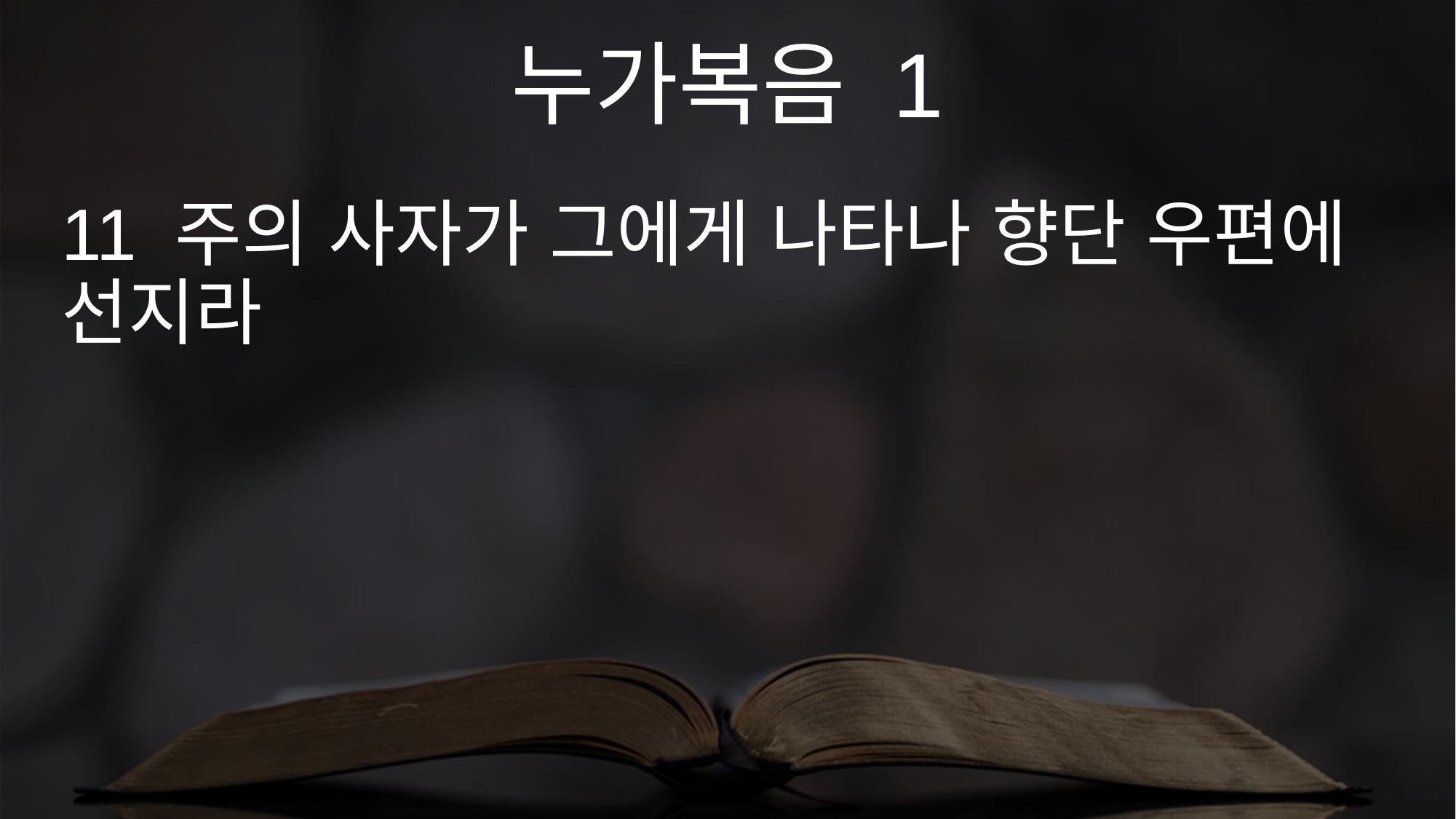

누가복음 1
11 주의 사자가 그에게 나타나 향단 우편에 선지라